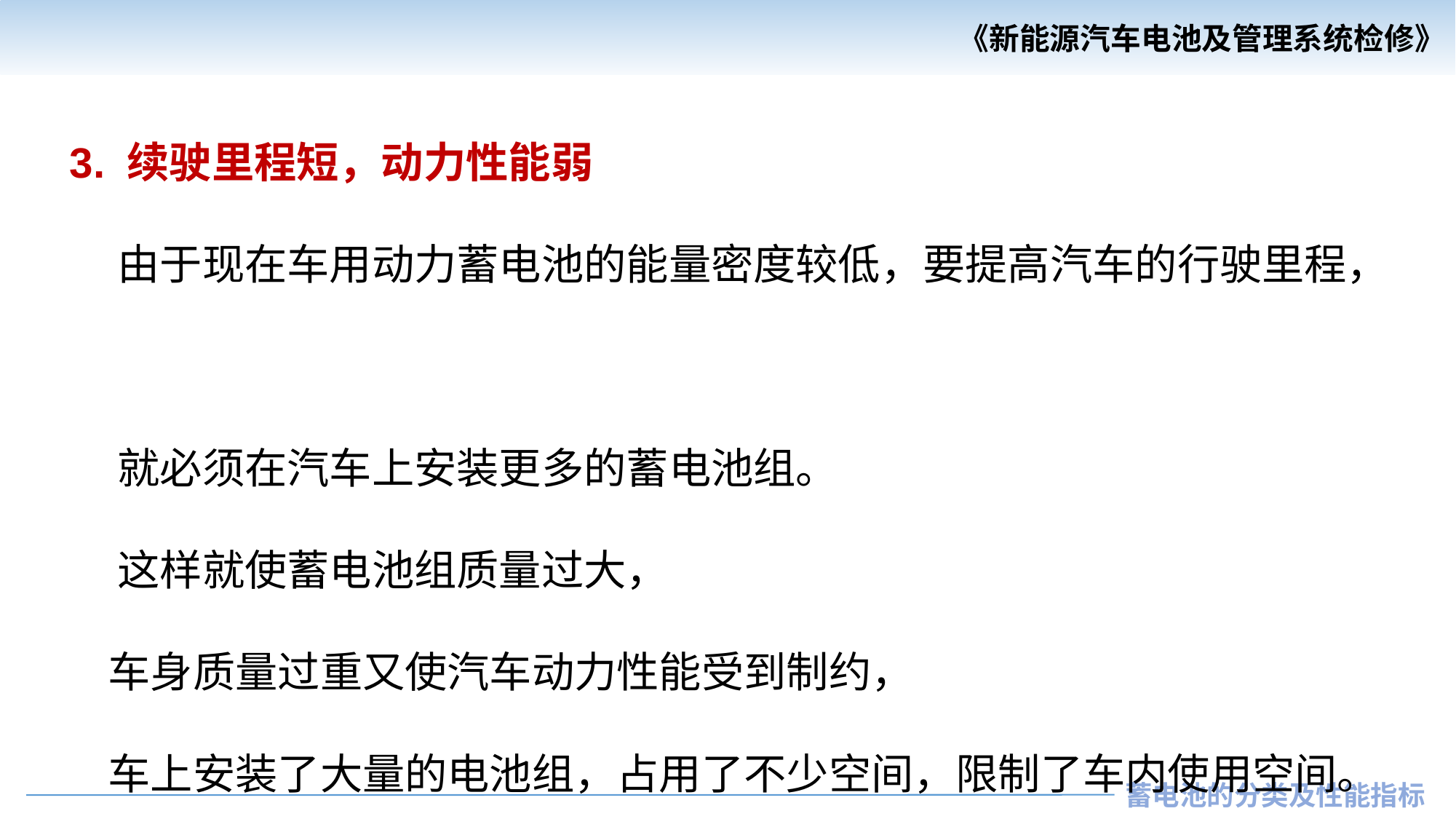

3. 续驶里程短，动力性能弱
    由于现在车用动力蓄电池的能量密度较低，要提高汽车的行驶里程，
    就必须在汽车上安装更多的蓄电池组。
    这样就使蓄电池组质量过大，
   车身质量过重又使汽车动力性能受到制约，
   车上安装了大量的电池组，占用了不少空间，限制了车内使用空间。